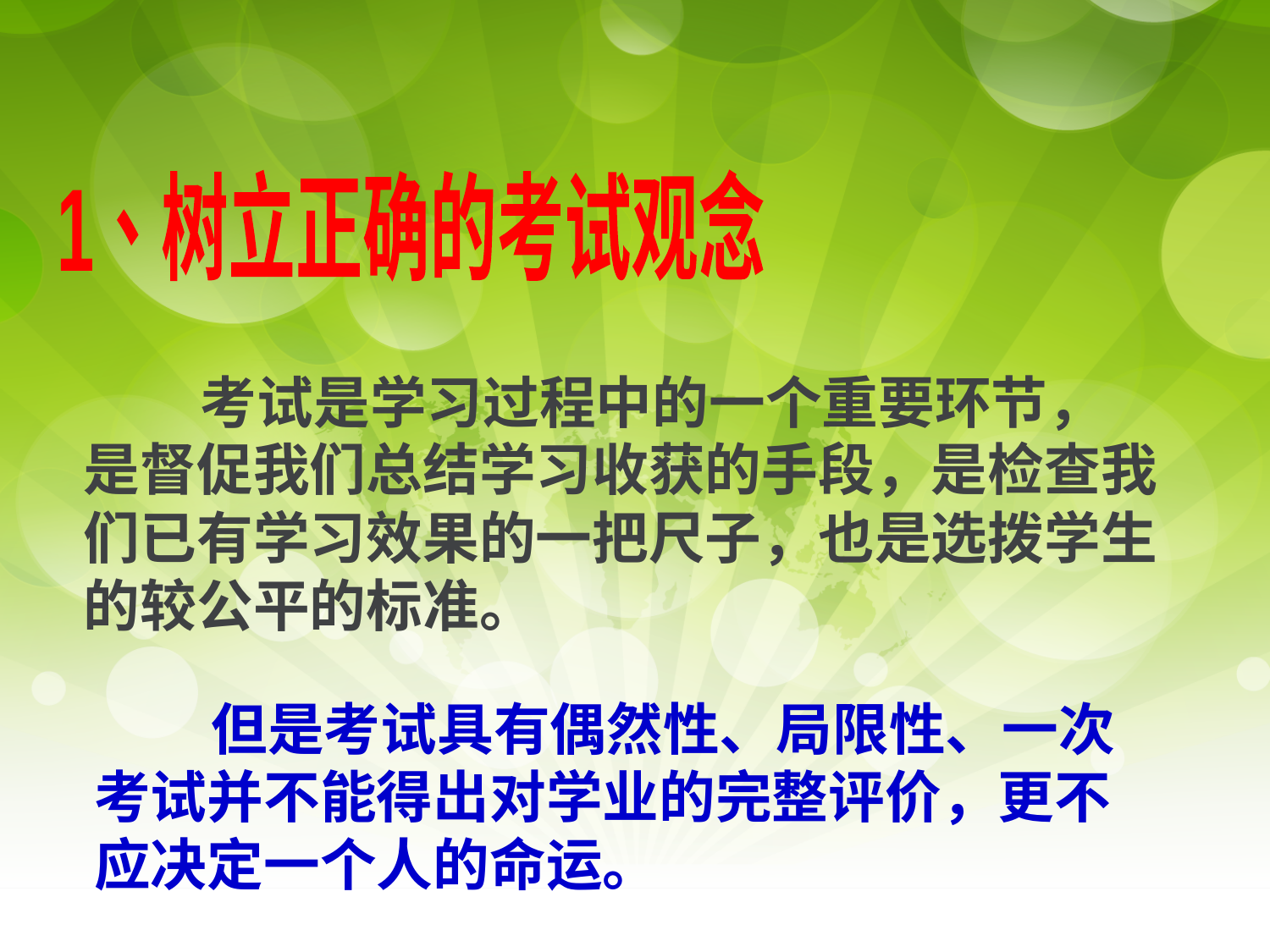

1、树立正确的考试观念
        考试是学习过程中的一个重要环节，是督促我们总结学习收获的手段，是检查我们已有学习效果的一把尺子，也是选拨学生的较公平的标准。
        但是考试具有偶然性、局限性、一次考试并不能得出对学业的完整评价，更不应决定一个人的命运。